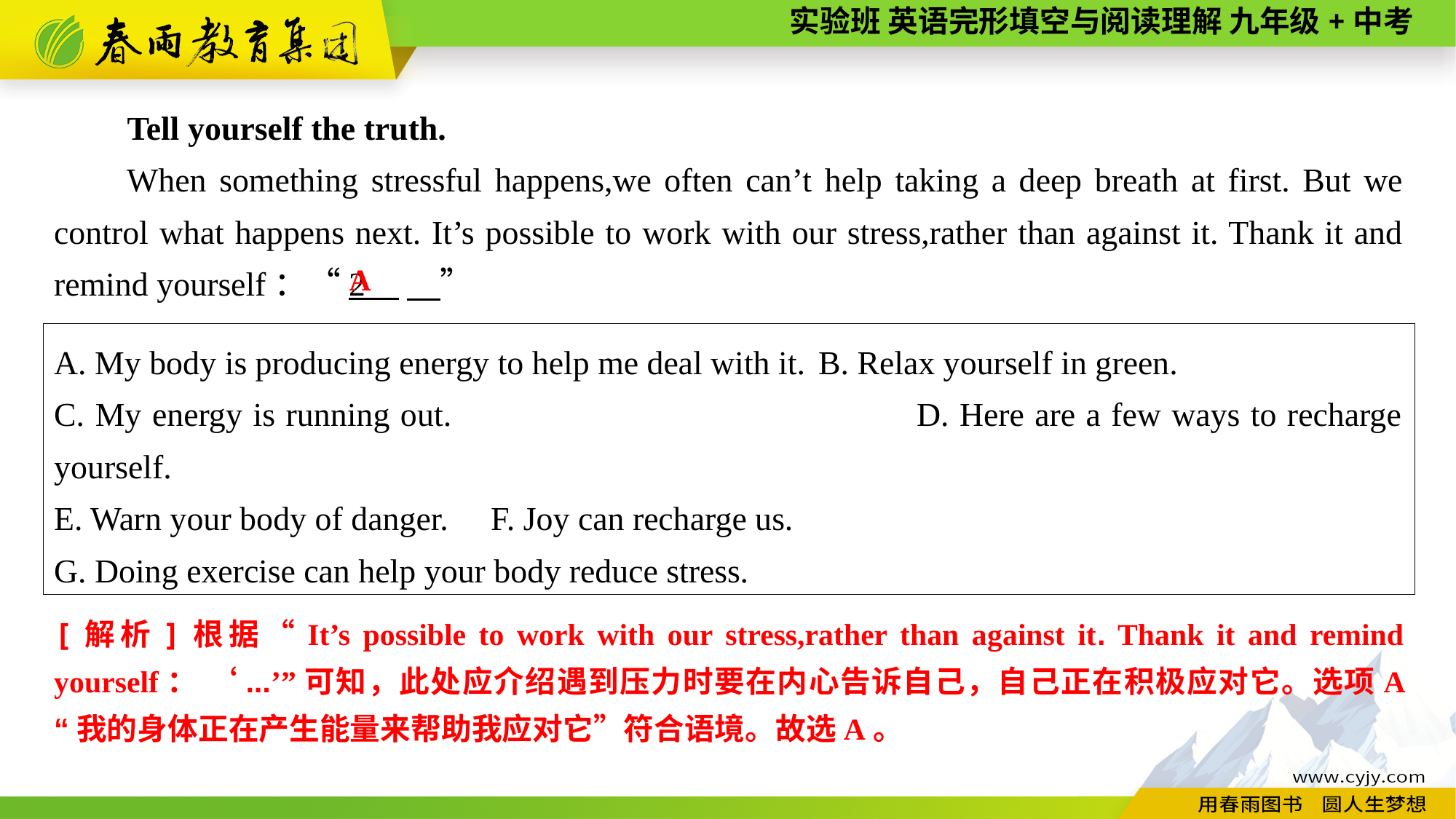

Tell yourself the truth.
When something stressful happens,we often can’t help taking a deep breath at first. But we control what happens next. It’s possible to work with our stress,rather than against it. Thank it and remind yourself：“2    　”
A
A. My body is producing energy to help me deal with it.	B. Relax yourself in green.
C. My energy is running out.                                            D. Here are a few ways to recharge yourself.
E. Warn your body of danger.	F. Joy can recharge us.
G. Doing exercise can help your body reduce stress.
[解析]根据“It’s possible to work with our stress,rather than against it. Thank it and remind yourself： ‘...’”可知，此处应介绍遇到压力时要在内心告诉自己，自己正在积极应对它。选项A “我的身体正在产生能量来帮助我应对它”符合语境。故选A。